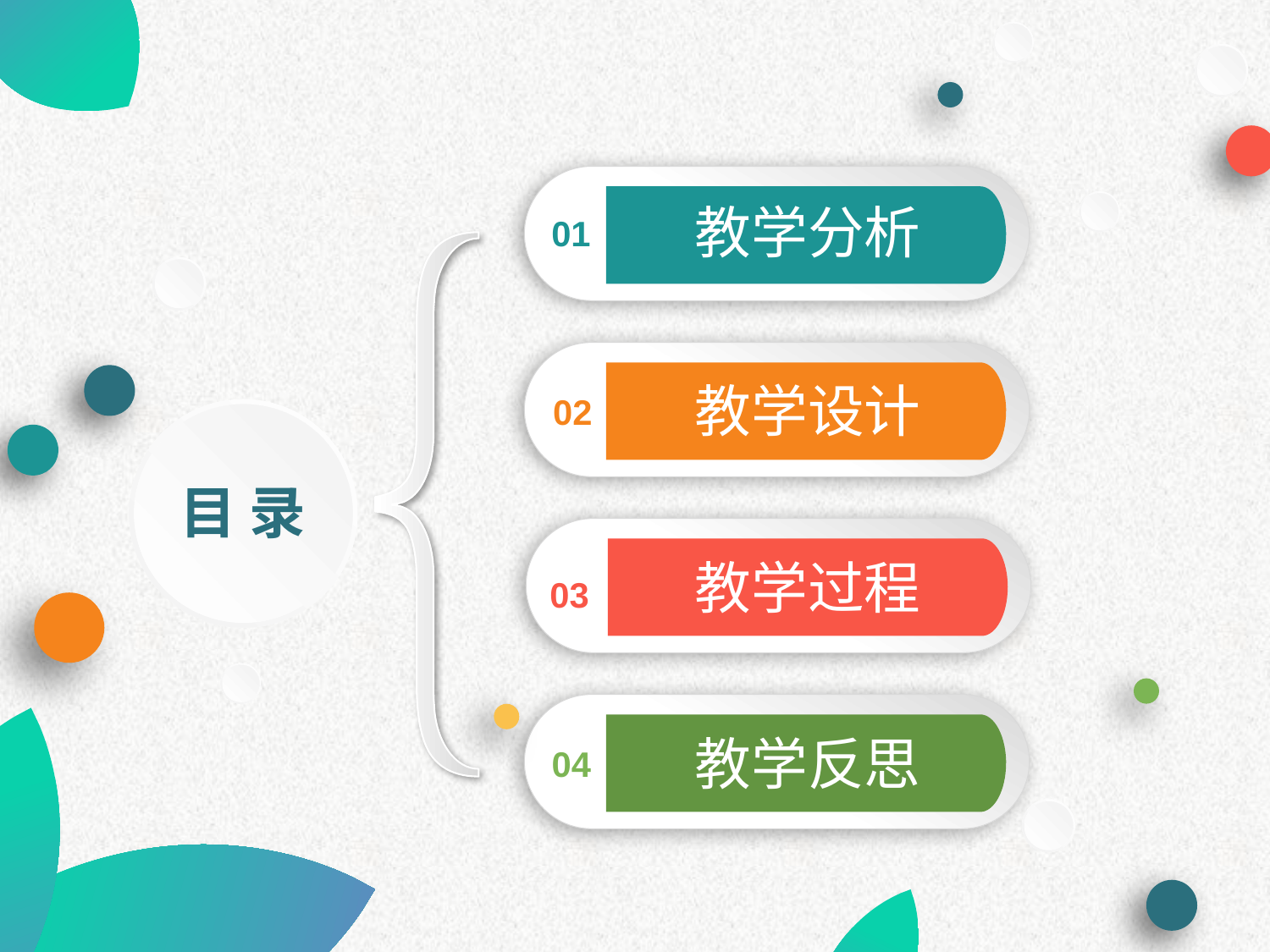

01
教学分析

02
教学设计

目 录

03
教学过程

04
教学反思